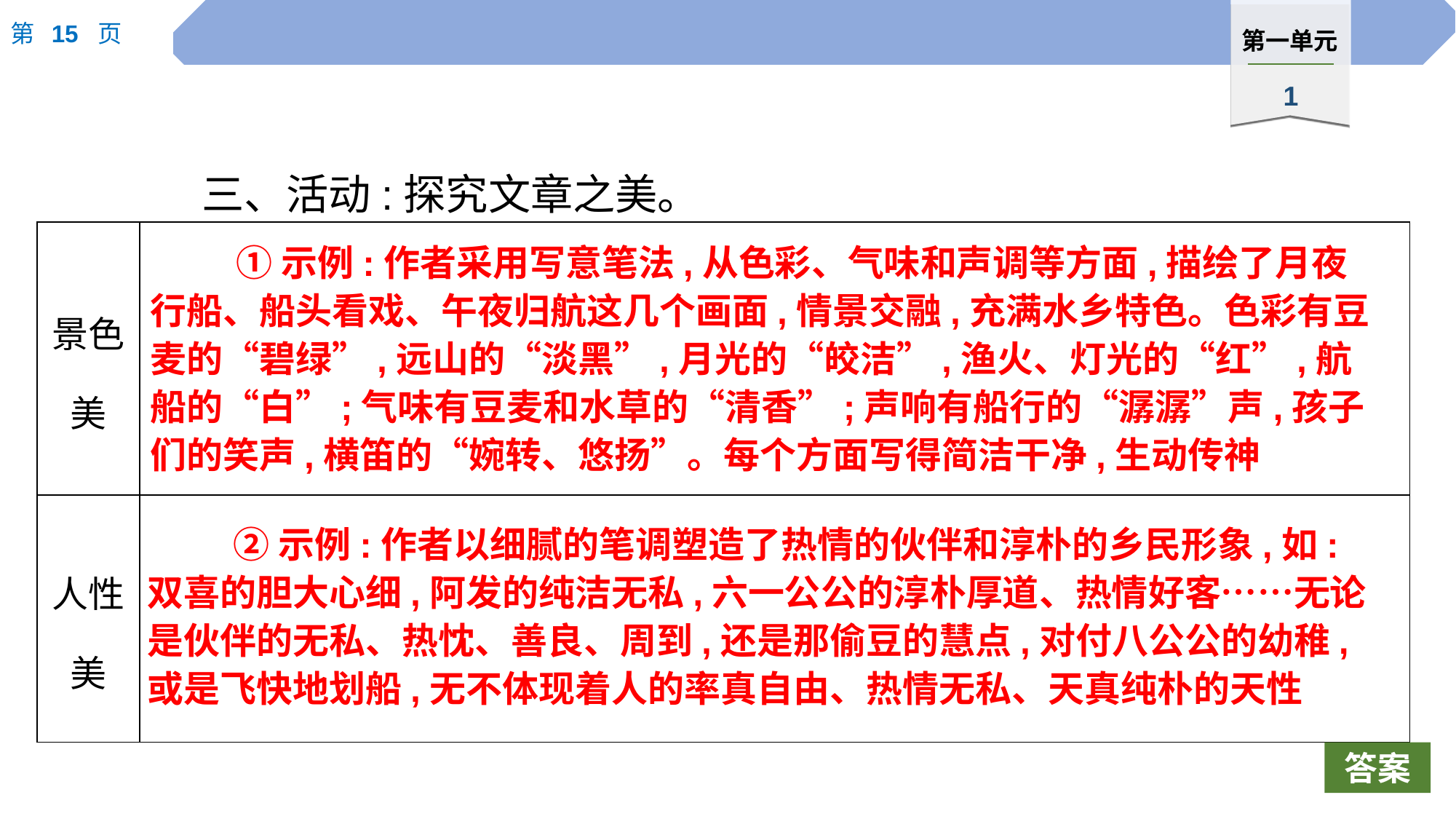

三、活动:探究文章之美。
| 景色美 |  |
| --- | --- |
| 人性美 |  |
①示例:作者采用写意笔法,从色彩、气味和声调等方面,描绘了月夜行船、船头看戏、午夜归航这几个画面,情景交融,充满水乡特色。色彩有豆麦的“碧绿”,远山的“淡黑”,月光的“皎洁”,渔火、灯光的“红”,航船的“白”;气味有豆麦和水草的“清香”;声响有船行的“潺潺”声,孩子们的笑声,横笛的“婉转、悠扬”。每个方面写得简洁干净,生动传神
②示例:作者以细腻的笔调塑造了热情的伙伴和淳朴的乡民形象,如:双喜的胆大心细,阿发的纯洁无私,六一公公的淳朴厚道、热情好客……无论是伙伴的无私、热忱、善良、周到,还是那偷豆的慧点,对付八公公的幼稚,或是飞快地划船,无不体现着人的率真自由、热情无私、天真纯朴的天性
答案